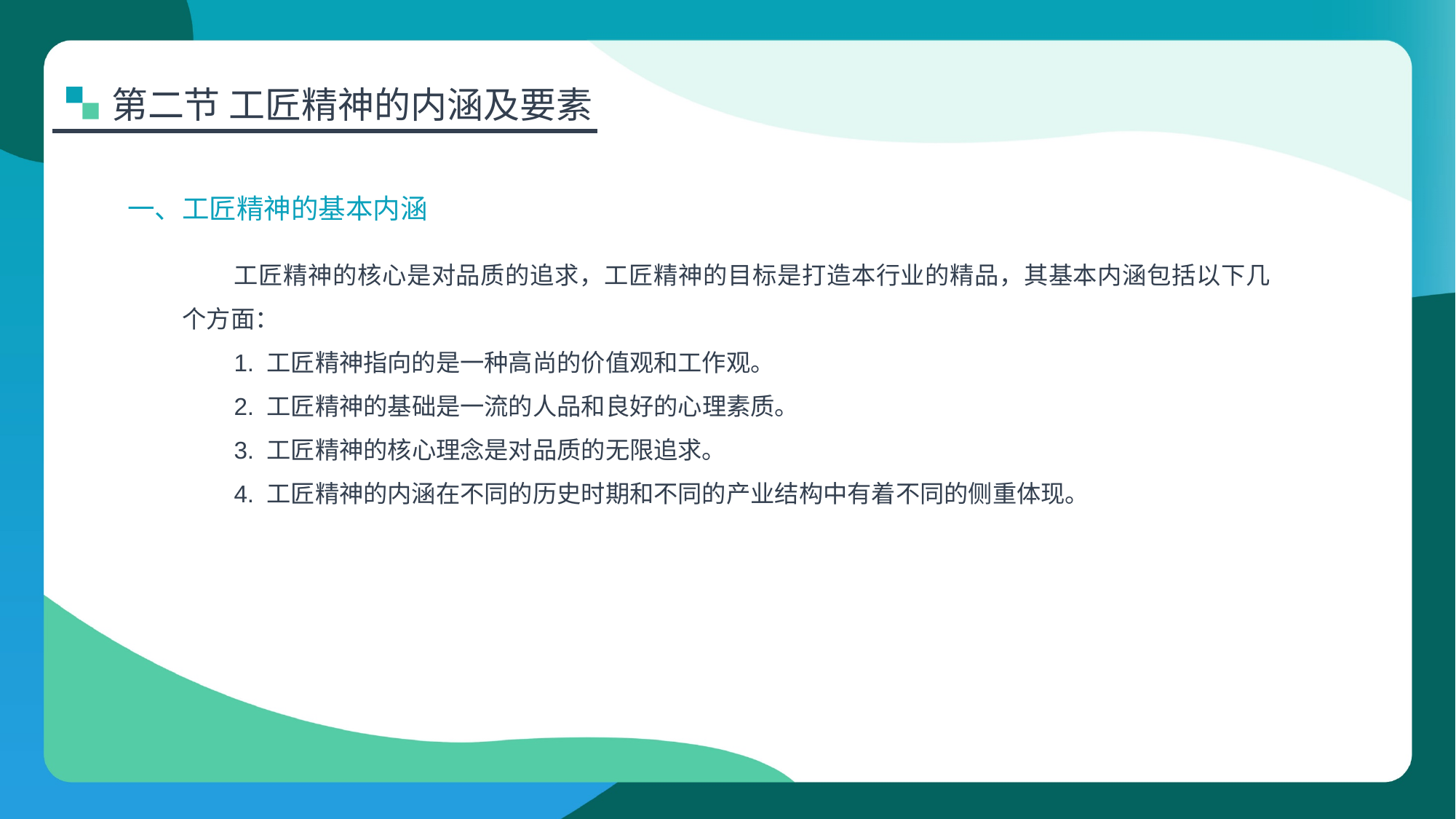

第二节 工匠精神的内涵及要素

一、工匠精神的基本内涵
工匠精神的核心是对品质的追求，工匠精神的目标是打造本行业的精品，其基本内涵包括以下几个方面：
1. 工匠精神指向的是一种高尚的价值观和工作观。
2. 工匠精神的基础是一流的人品和良好的心理素质。
3. 工匠精神的核心理念是对品质的无限追求。
4. 工匠精神的内涵在不同的历史时期和不同的产业结构中有着不同的侧重体现。